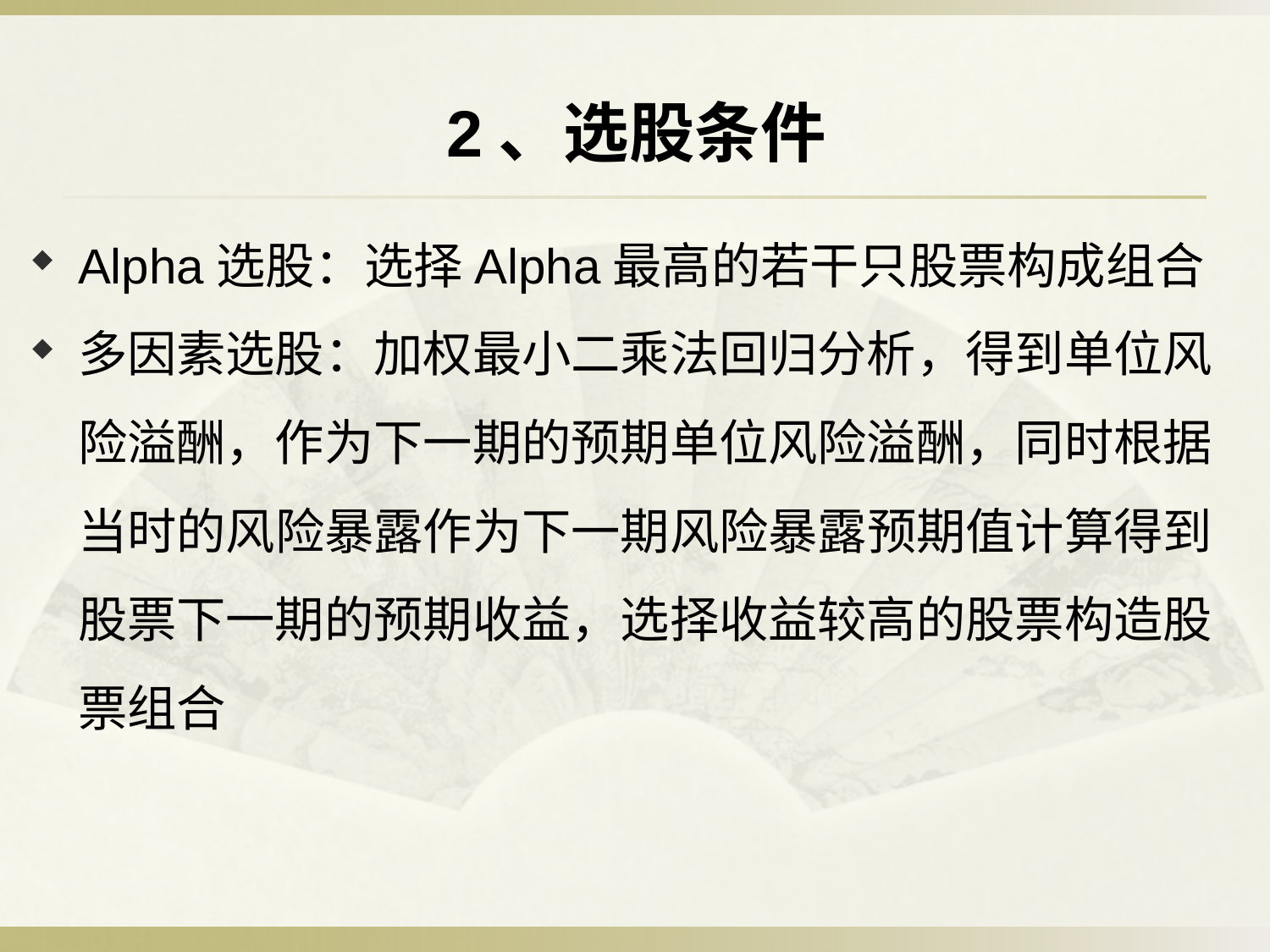

# 2、选股条件
Alpha选股：选择Alpha最高的若干只股票构成组合
多因素选股：加权最小二乘法回归分析，得到单位风险溢酬，作为下一期的预期单位风险溢酬，同时根据当时的风险暴露作为下一期风险暴露预期值计算得到股票下一期的预期收益，选择收益较高的股票构造股票组合